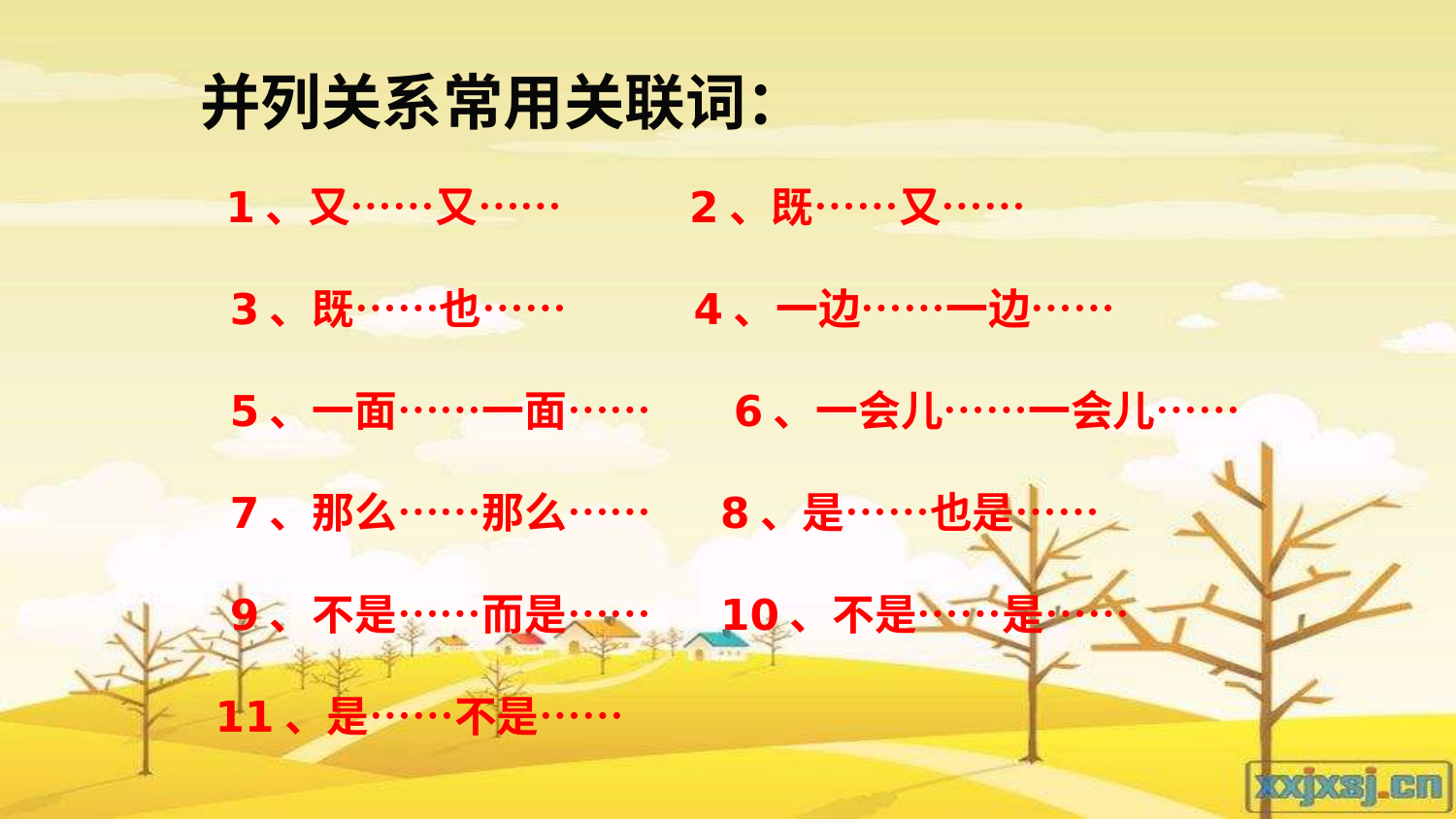

并列关系常用关联词：

  1、又……又……            2、既……又……

  3、既……也……            4、一边……一边……

  5、一面……一面……　   6、一会儿……一会儿……

  7、那么……那么……      8、是……也是……

  9、不是……而是……      10、不是……是……

 11、是……不是……